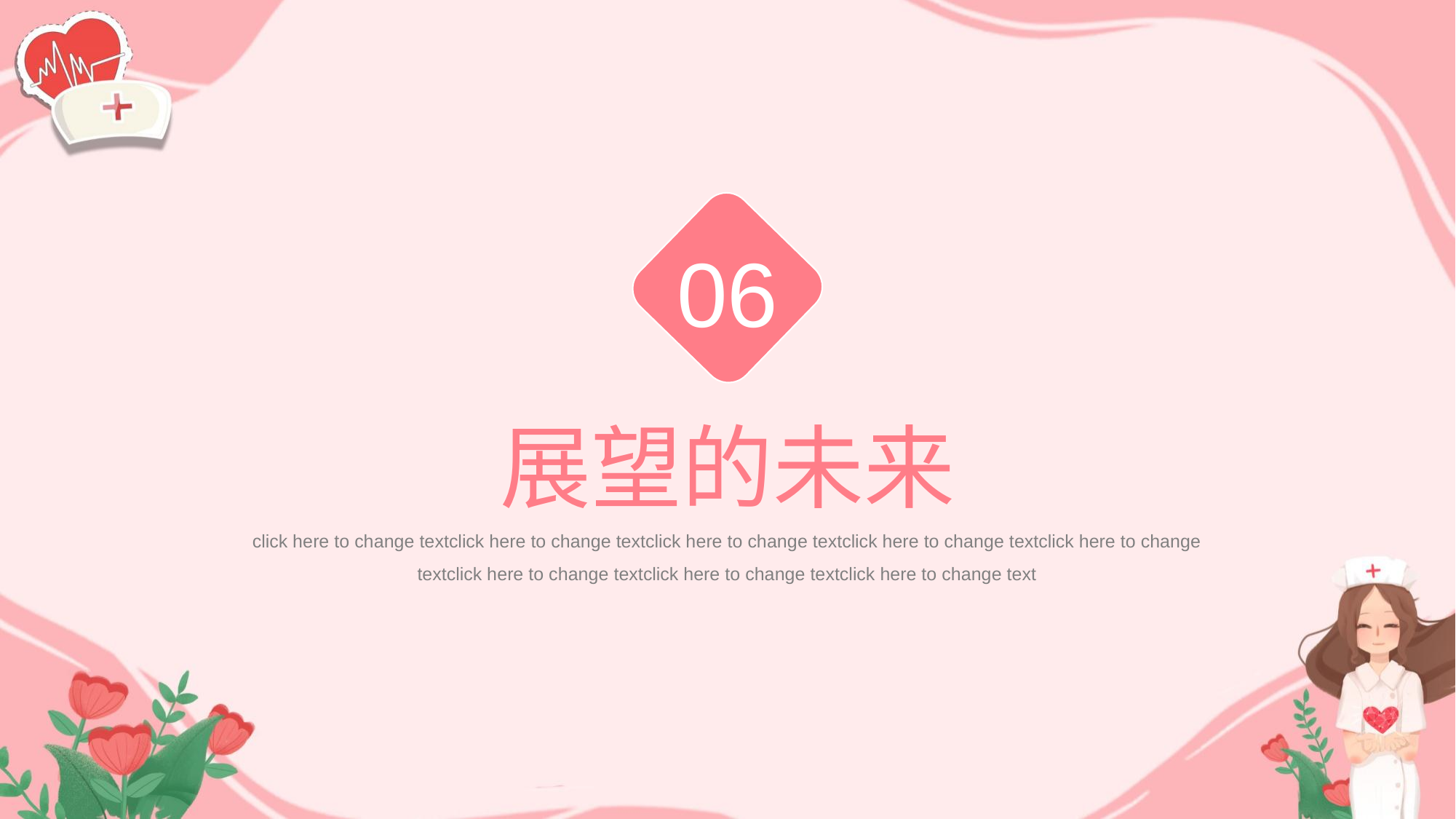

06
展望的未来
click here to change textclick here to change textclick here to change textclick here to change textclick here to change textclick here to change textclick here to change textclick here to change text